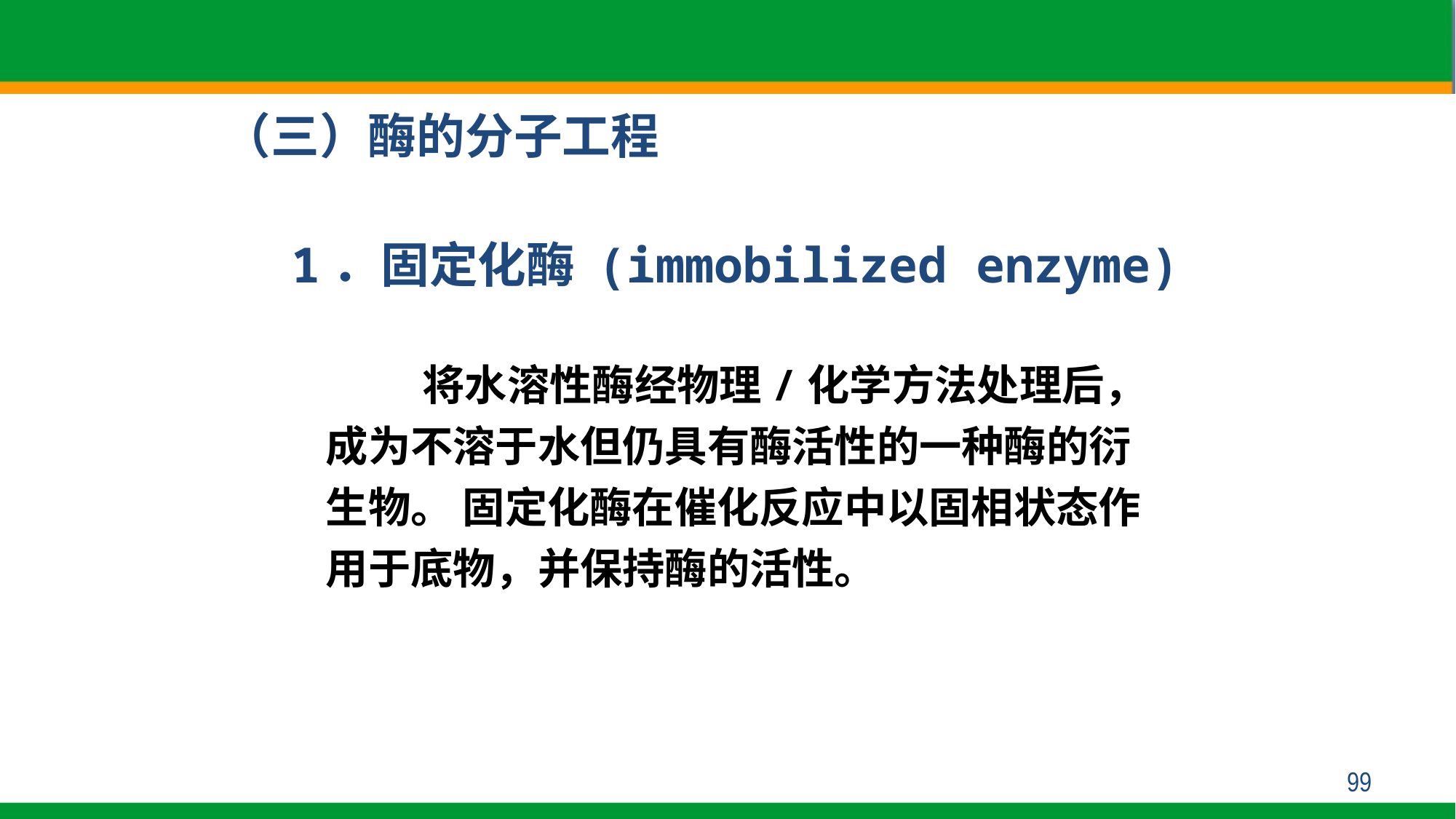

（三）酶的分子工程
1．固定化酶 (immobilized enzyme)
将水溶性酶经物理/化学方法处理后，成为不溶于水但仍具有酶活性的一种酶的衍生物。 固定化酶在催化反应中以固相状态作用于底物，并保持酶的活性。
99